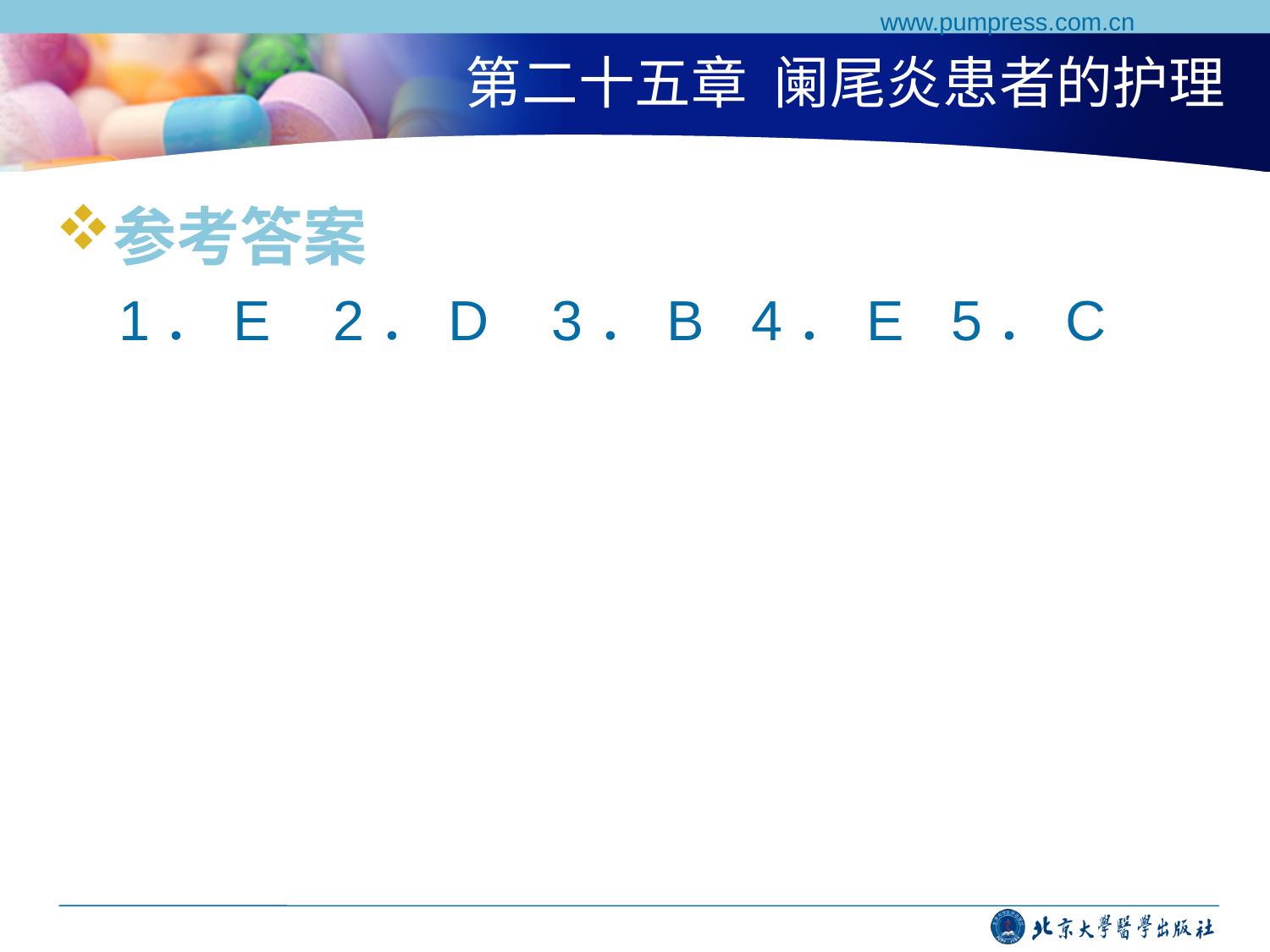

www.pumpress.com.cn
# 第二十五章  阑尾炎患者的护理
参考答案
1．E    2．D    3．B   4．E   5．C